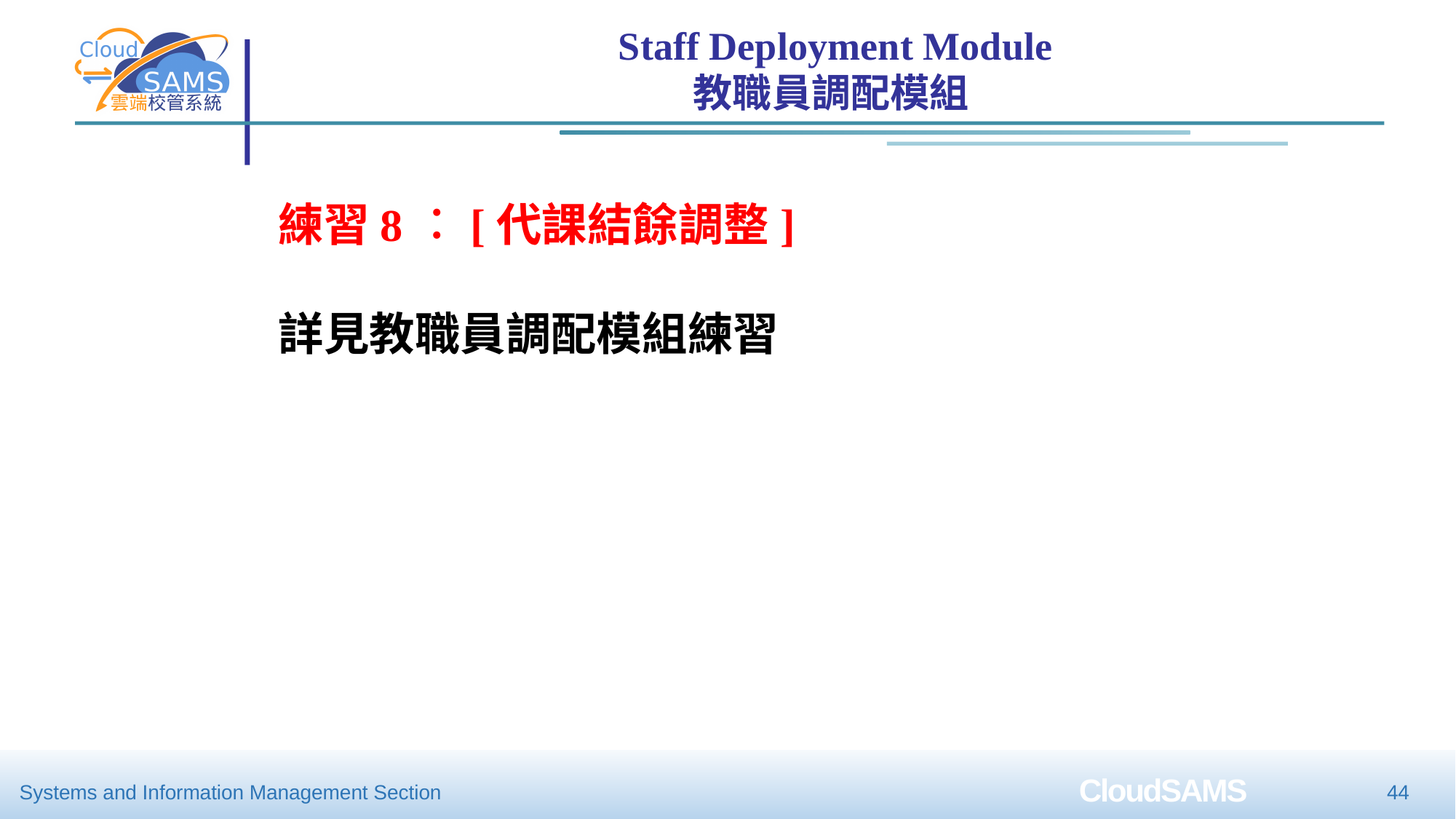

Staff Deployment Module
教職員調配模組
練習8︰[代課結餘調整]

詳見教職員調配模組練習

44